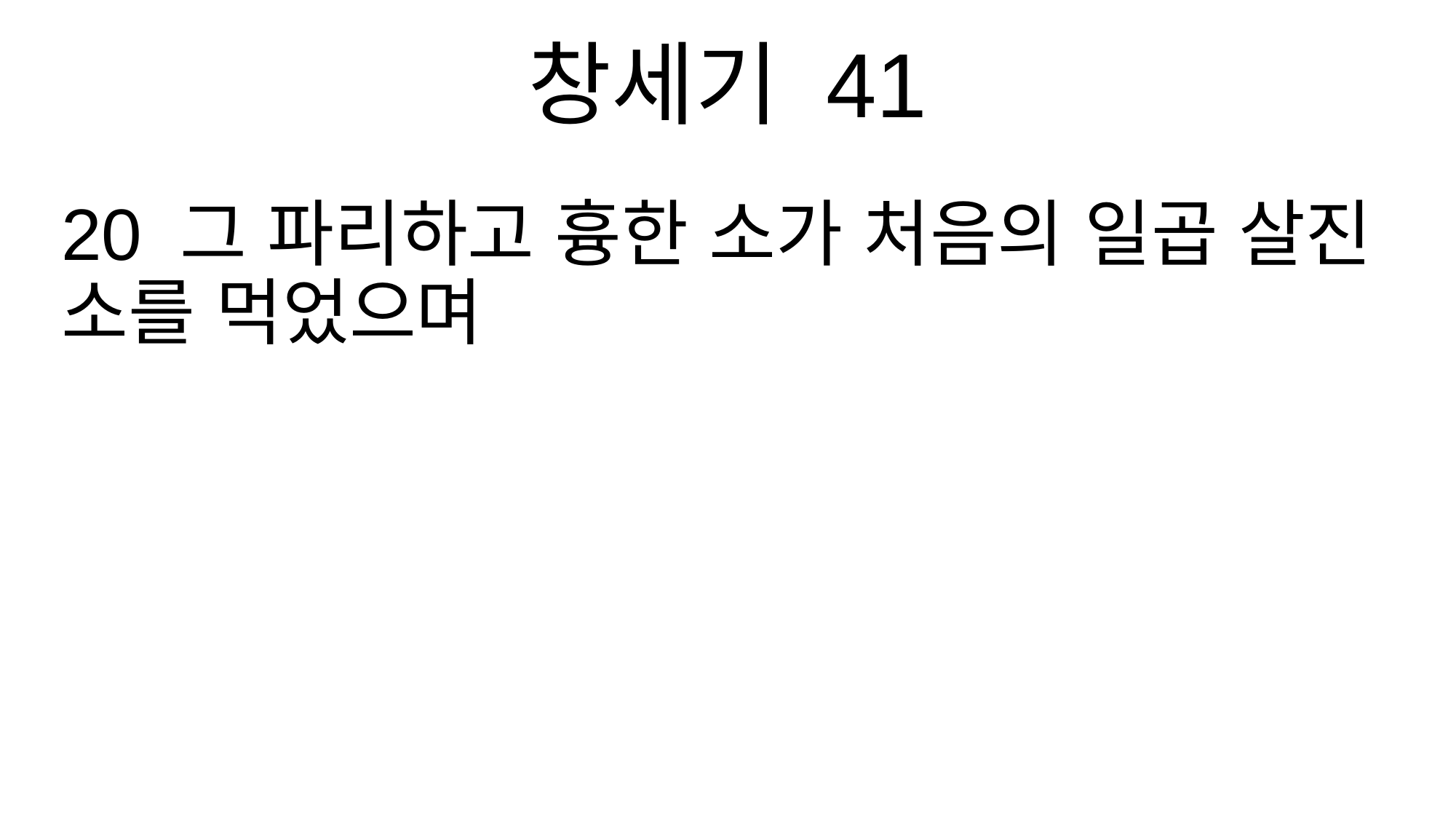

창세기 41
20 그 파리하고 흉한 소가 처음의 일곱 살진 소를 먹었으며